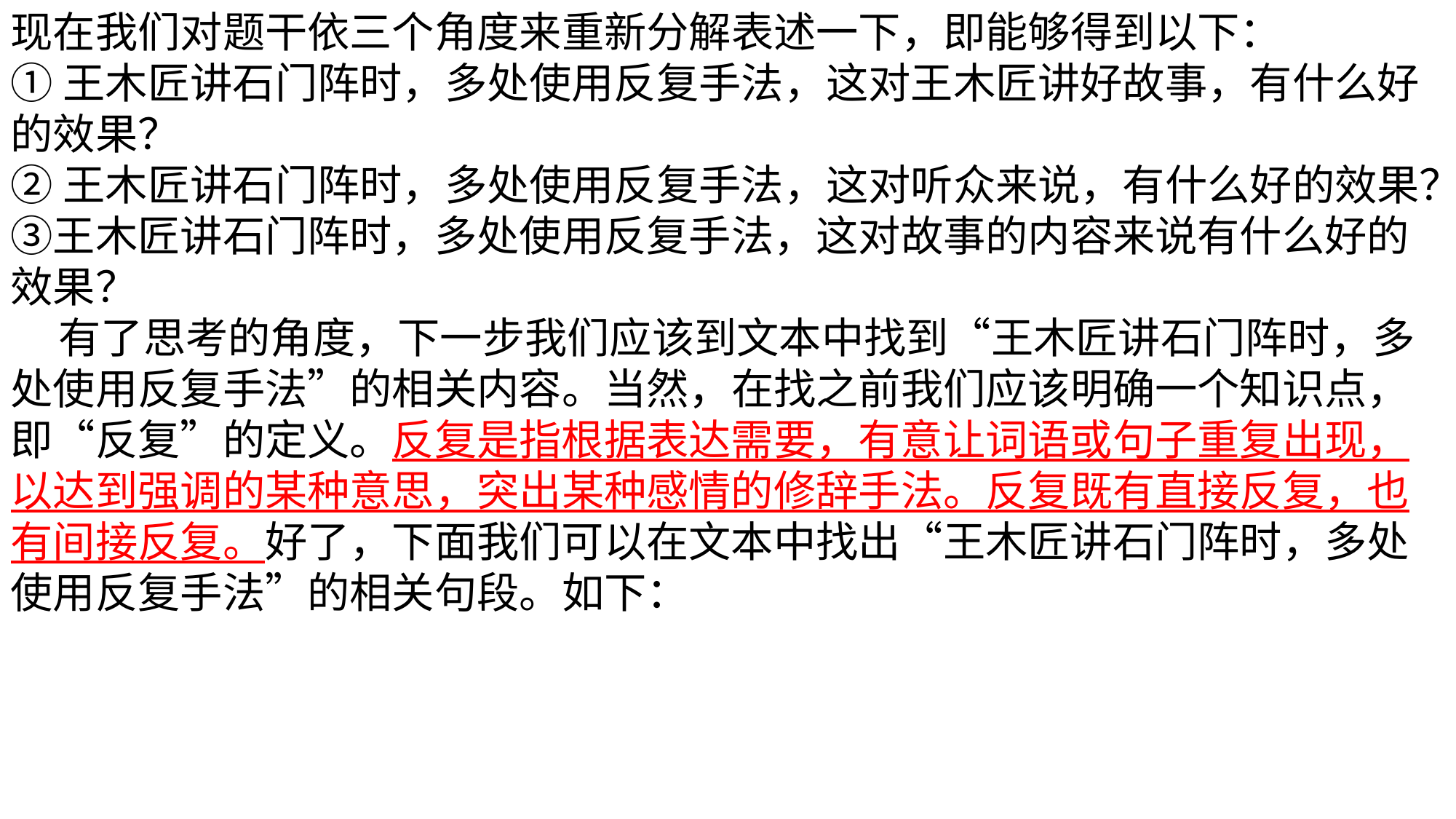

现在我们对题干依三个角度来重新分解表述一下，即能够得到以下：
①王木匠讲石门阵时，多处使用反复手法，这对王木匠讲好故事，有什么好的效果？
②王木匠讲石门阵时，多处使用反复手法，这对听众来说，有什么好的效果？③王木匠讲石门阵时，多处使用反复手法，这对故事的内容来说有什么好的效果？
    有了思考的角度，下一步我们应该到文本中找到“王木匠讲石门阵时，多处使用反复手法”的相关内容。当然，在找之前我们应该明确一个知识点，即“反复”的定义。反复是指根据表达需要，有意让词语或句子重复出现，以达到强调的某种意思，突出某种感情的修辞手法。反复既有直接反复，也有间接反复。好了，下面我们可以在文本中找出“王木匠讲石门阵时，多处使用反复手法”的相关句段。如下：